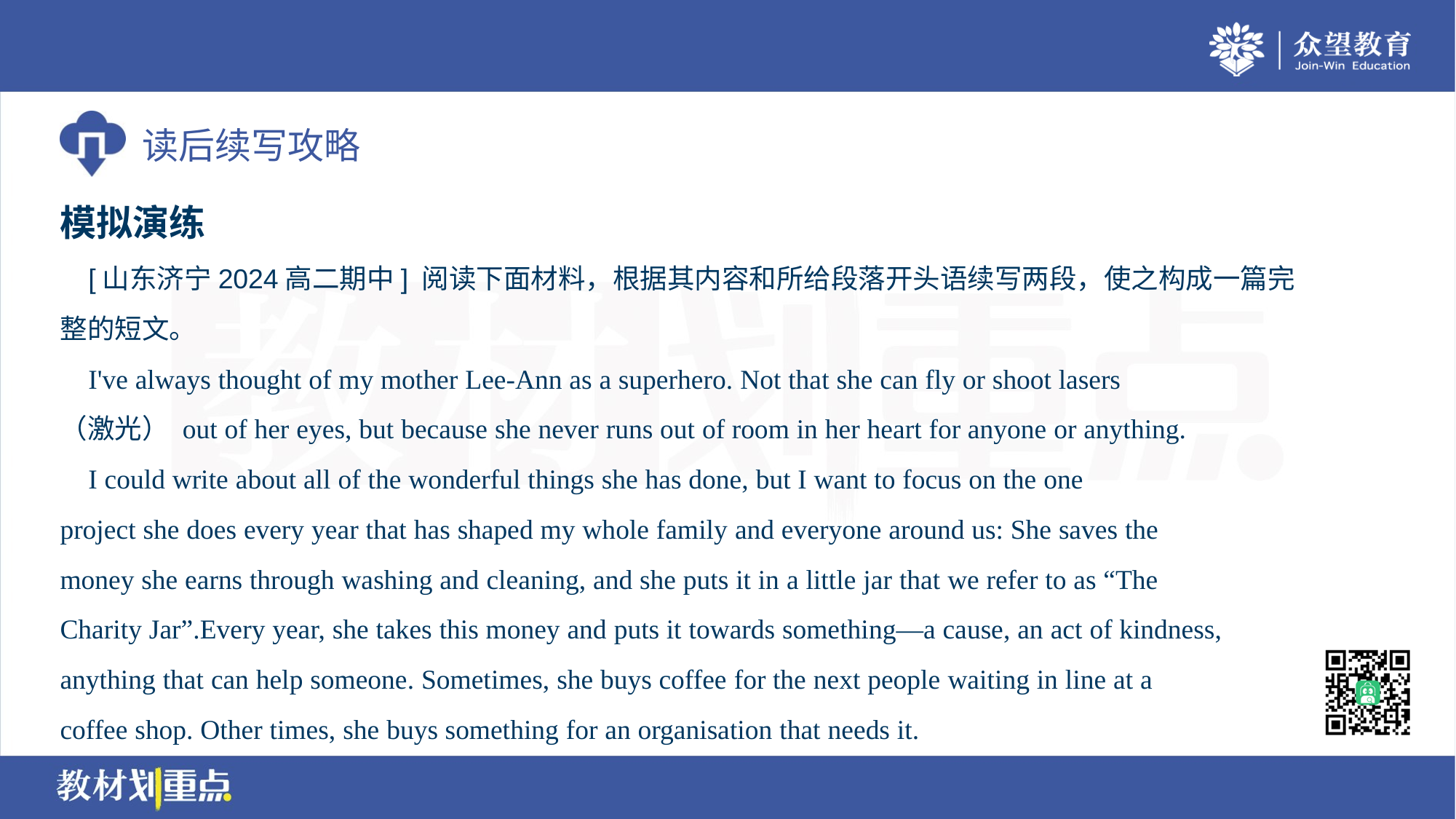

模拟演练
    [山东济宁2024高二期中] 阅读下面材料，根据其内容和所给段落开头语续写两段，使之构成一篇完
整的短文。
    I've always thought of my mother Lee-Ann as a superhero. Not that she can fly or shoot lasers
（激光） out of her eyes, but because she never runs out of room in her heart for anyone or anything.
    I could write about all of the wonderful things she has done, but I want to focus on the one
project she does every year that has shaped my whole family and everyone around us: She saves the
money she earns through washing and cleaning, and she puts it in a little jar that we refer to as “The
Charity Jar”.Every year, she takes this money and puts it towards something—a cause, an act of kindness,
anything that can help someone. Sometimes, she buys coffee for the next people waiting in line at a
coffee shop. Other times, she buys something for an organisation that needs it.